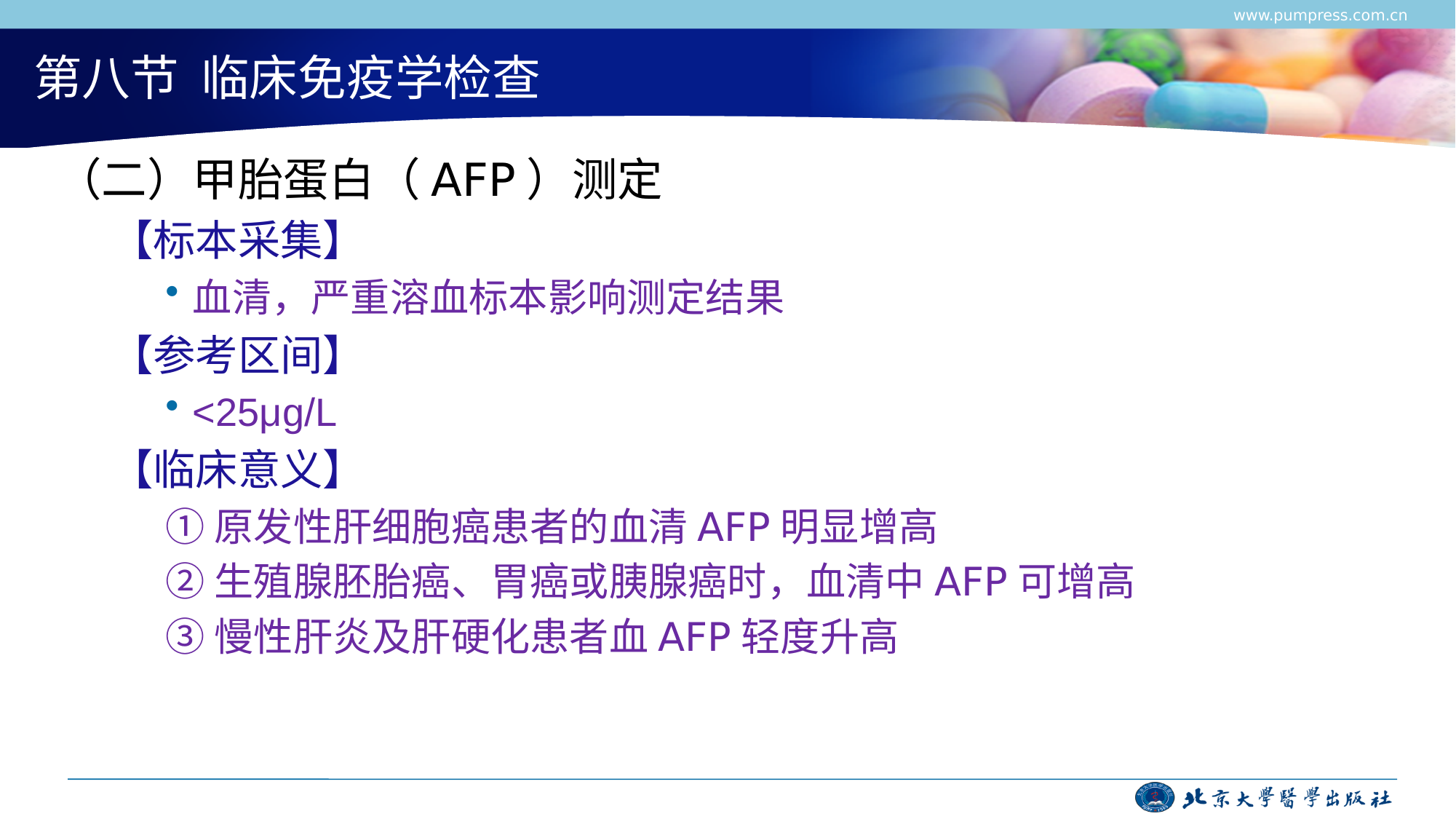

www.pumpress.com.cn
# 第八节  临床免疫学检查
（二）甲胎蛋白（AFP）测定
【标本采集】
血清，严重溶血标本影响测定结果
【参考区间】
<25μg/L
【临床意义】
①原发性肝细胞癌患者的血清AFP明显增高
②生殖腺胚胎癌、胃癌或胰腺癌时，血清中AFP可增高
③慢性肝炎及肝硬化患者血AFP轻度升高